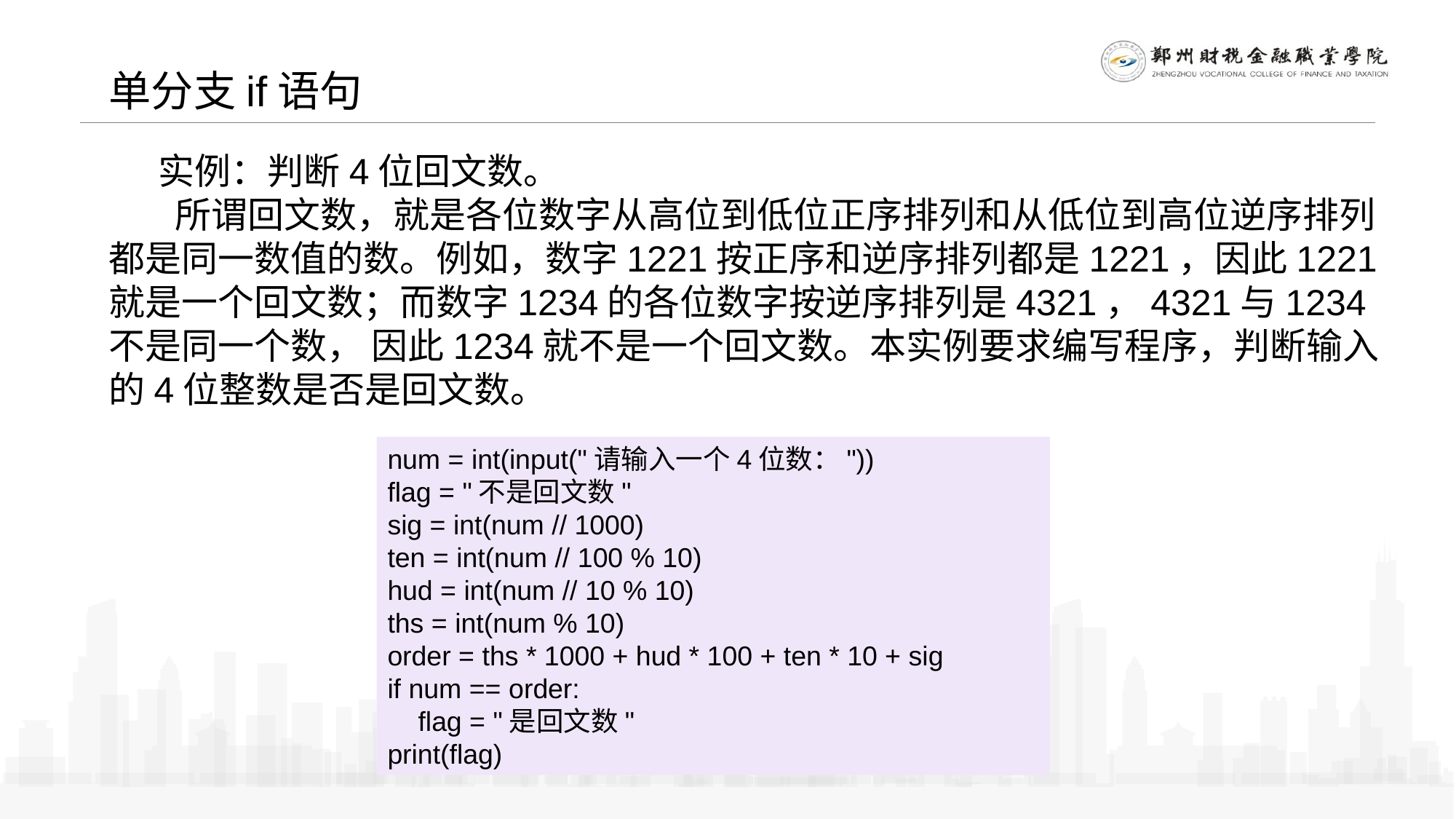

单分支if语句
     实例：判断4位回文数。
       所谓回文数，就是各位数字从高位到低位正序排列和从低位到高位逆序排列都是同一数值的数。例如，数字1221按正序和逆序排列都是1221，因此1221就是一个回文数；而数字1234的各位数字按逆序排列是4321，4321与1234不是同一个数， 因此1234就不是一个回文数。本实例要求编写程序，判断输入的4位整数是否是回文数。
num = int(input("请输入一个4位数："))
flag = "不是回文数"
sig = int(num // 1000)
ten = int(num // 100 % 10)
hud = int(num // 10 % 10)
ths = int(num % 10)
order = ths * 1000 + hud * 100 + ten * 10 + sig
if num == order:
    flag = "是回文数"
print(flag)